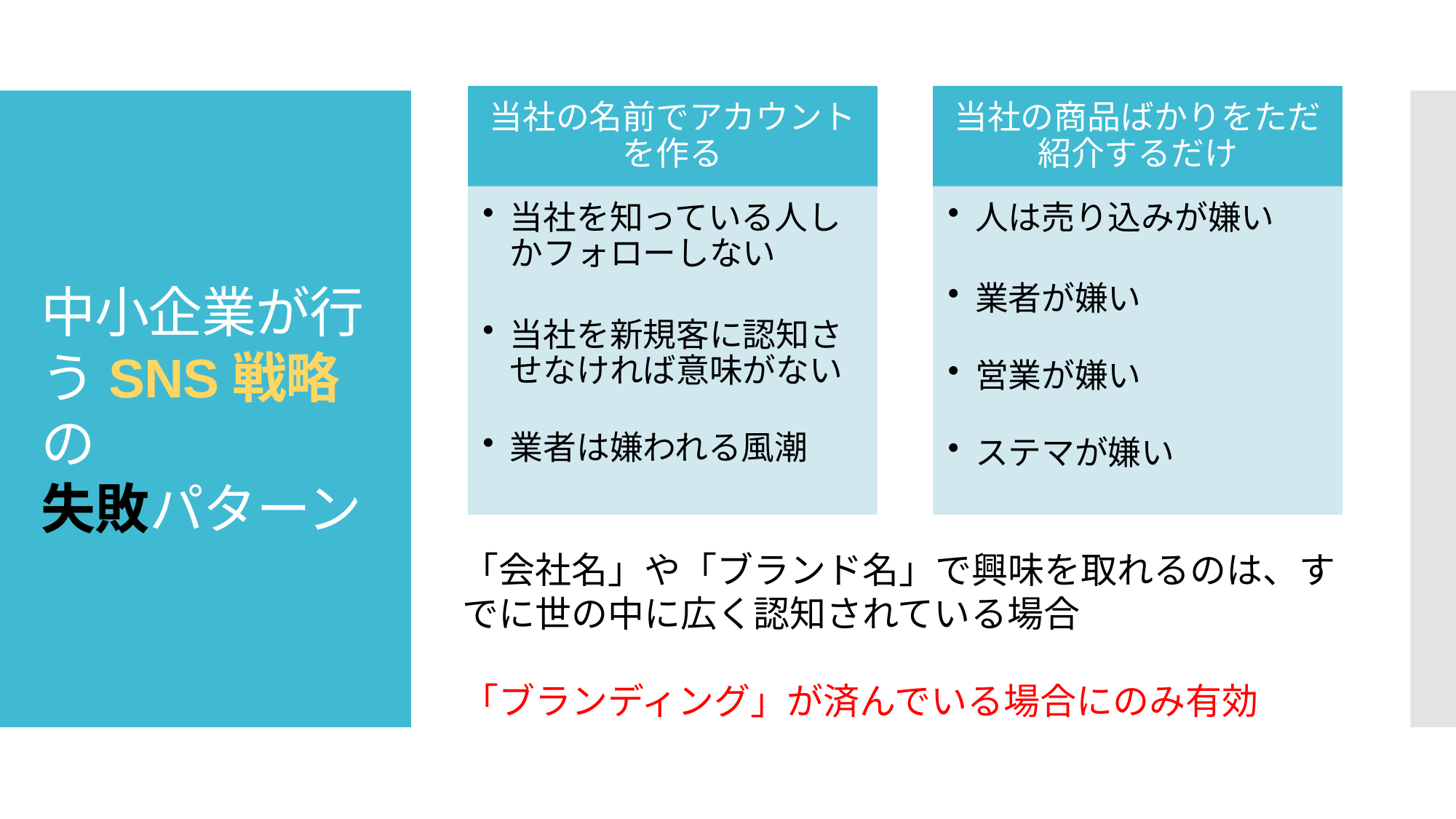

当社の名前でアカウントを作る
当社を知っている人しかフォローしない
当社を新規客に認知させなければ意味がない
業者は嫌われる風潮
当社の商品ばかりをただ紹介するだけ
人は売り込みが嫌い
業者が嫌い
営業が嫌い
ステマが嫌い
# 中小企業が行うSNS戦略の 失敗パターン
「会社名」や「ブランド名」で興味を取れるのは、すでに世の中に広く認知されている場合

「ブランディング」が済んでいる場合にのみ有効